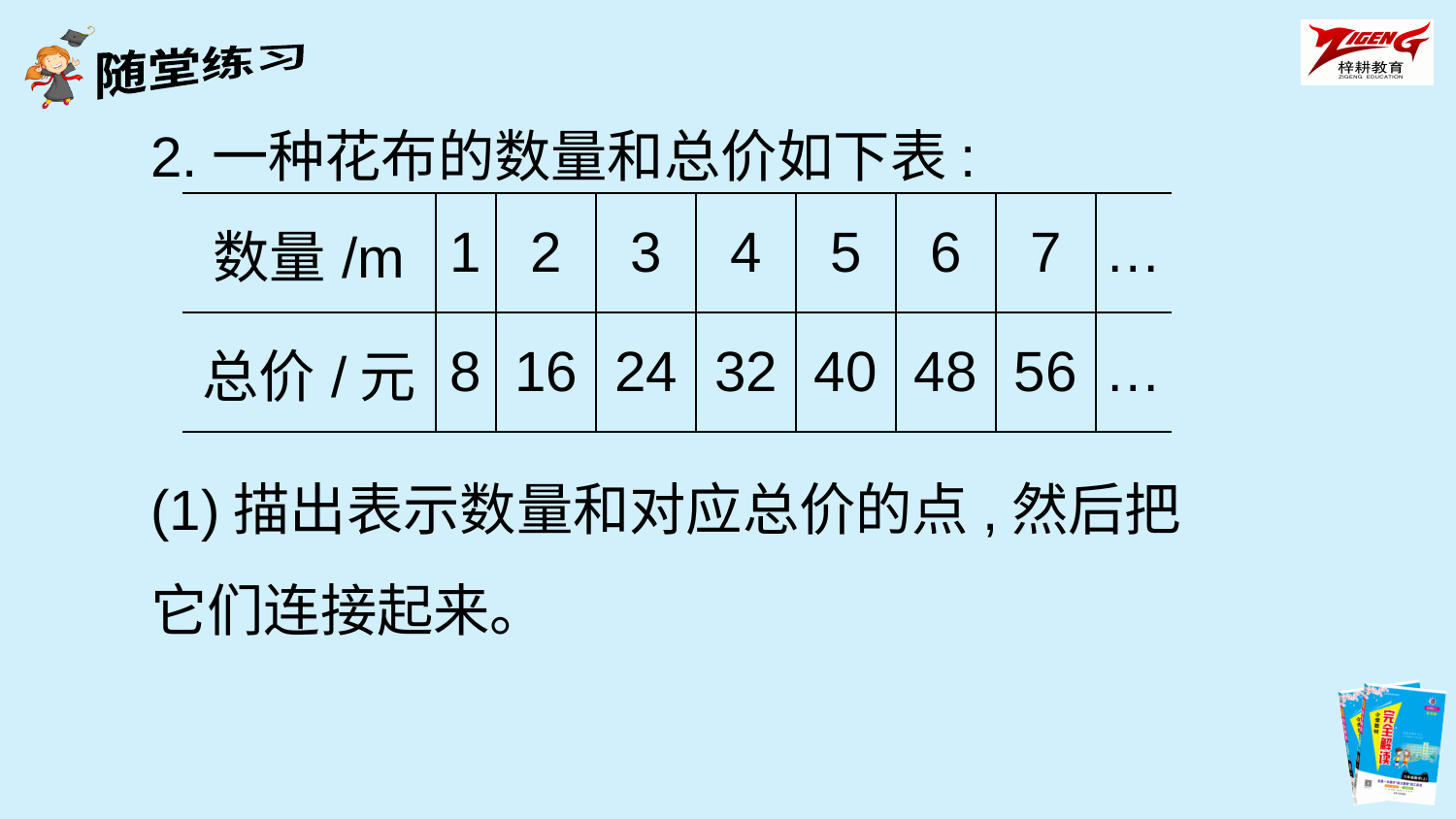

2.一种花布的数量和总价如下表:
| 数量/m | 1 | 2 | 3 | 4 | 5 | 6 | 7 | … |
| --- | --- | --- | --- | --- | --- | --- | --- | --- |
| 总价/元 | 8 | 16 | 24 | 32 | 40 | 48 | 56 | … |
(1)描出表示数量和对应总价的点,然后把它们连接起来。